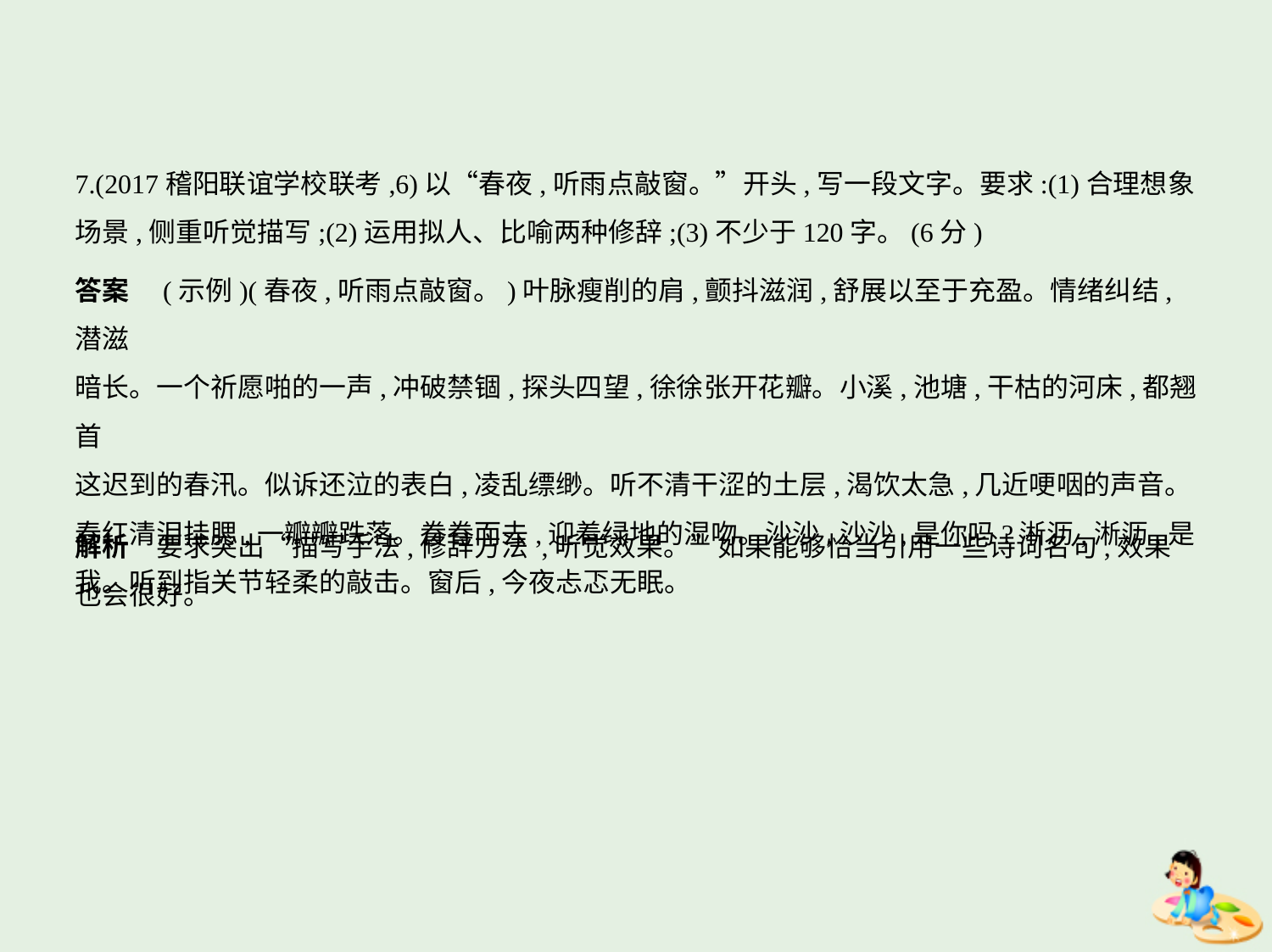

7.(2017稽阳联谊学校联考,6)以“春夜,听雨点敲窗。”开头,写一段文字。要求:(1)合理想象
场景,侧重听觉描写;(2)运用拟人、比喻两种修辞;(3)不少于120字。(6分)
答案　(示例)(春夜,听雨点敲窗。)叶脉瘦削的肩,颤抖滋润,舒展以至于充盈。情绪纠结,潜滋
暗长。一个祈愿啪的一声,冲破禁锢,探头四望,徐徐张开花瓣。小溪,池塘,干枯的河床,都翘首
这迟到的春汛。似诉还泣的表白,凌乱缥缈。听不清干涩的土层,渴饮太急,几近哽咽的声音。
春红清泪挂腮,一瓣瓣跌落。眷眷而去,迎着绿地的湿吻。沙沙,沙沙,是你吗?淅沥,淅沥,是
我。听到指关节轻柔的敲击。窗后,今夜忐忑无眠。
解析　要求突出“描写手法,修辞方法 ,听觉效果。”如果能够恰当引用一些诗词名句,效果
也会很好。